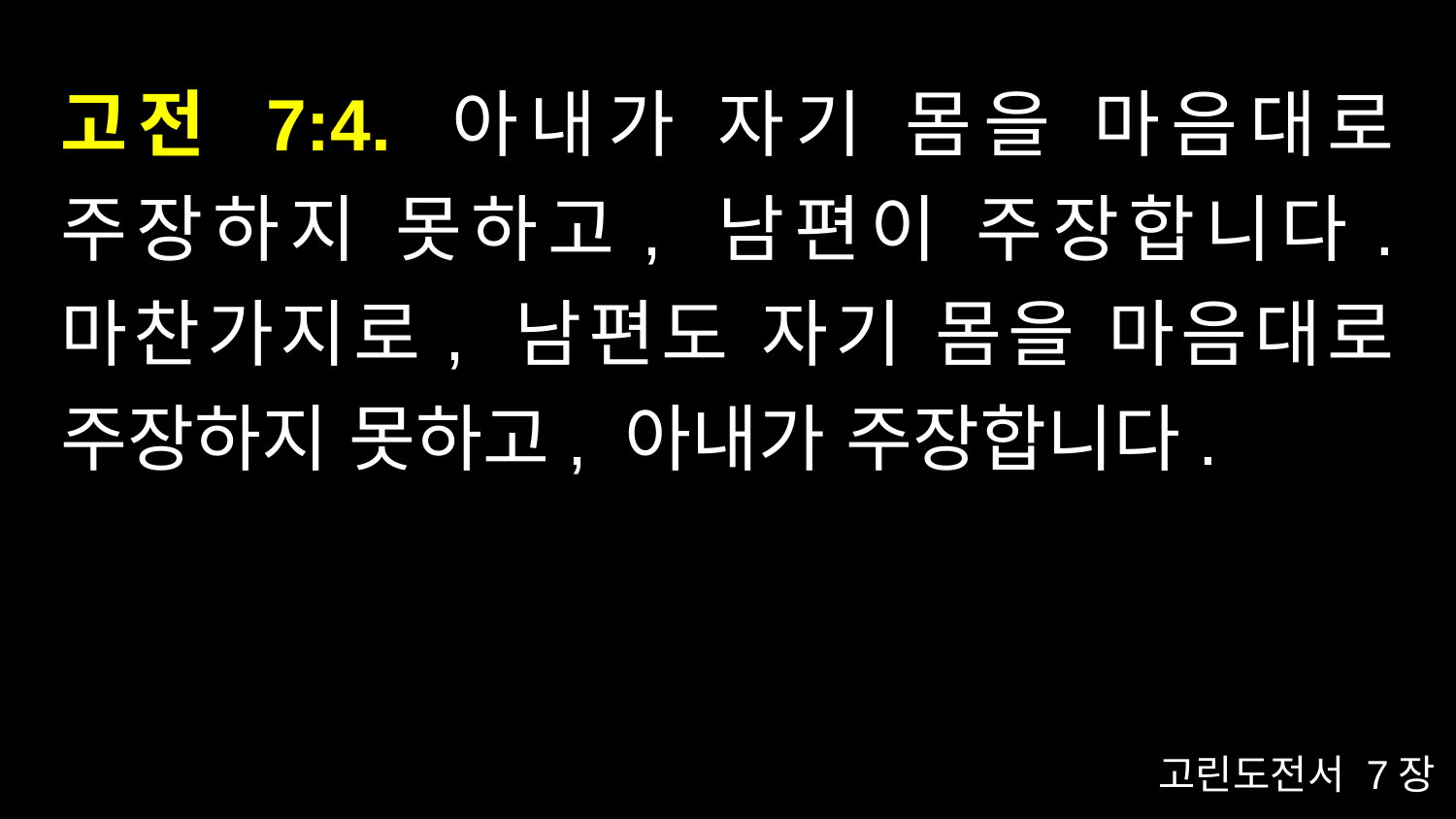

# 고전 7:4. 아내가 자기 몸을 마음대로 주장하지 못하고, 남편이 주장합니다. 마찬가지로, 남편도 자기 몸을 마음대로 주장하지 못하고, 아내가 주장합니다.
고린도전서 7장